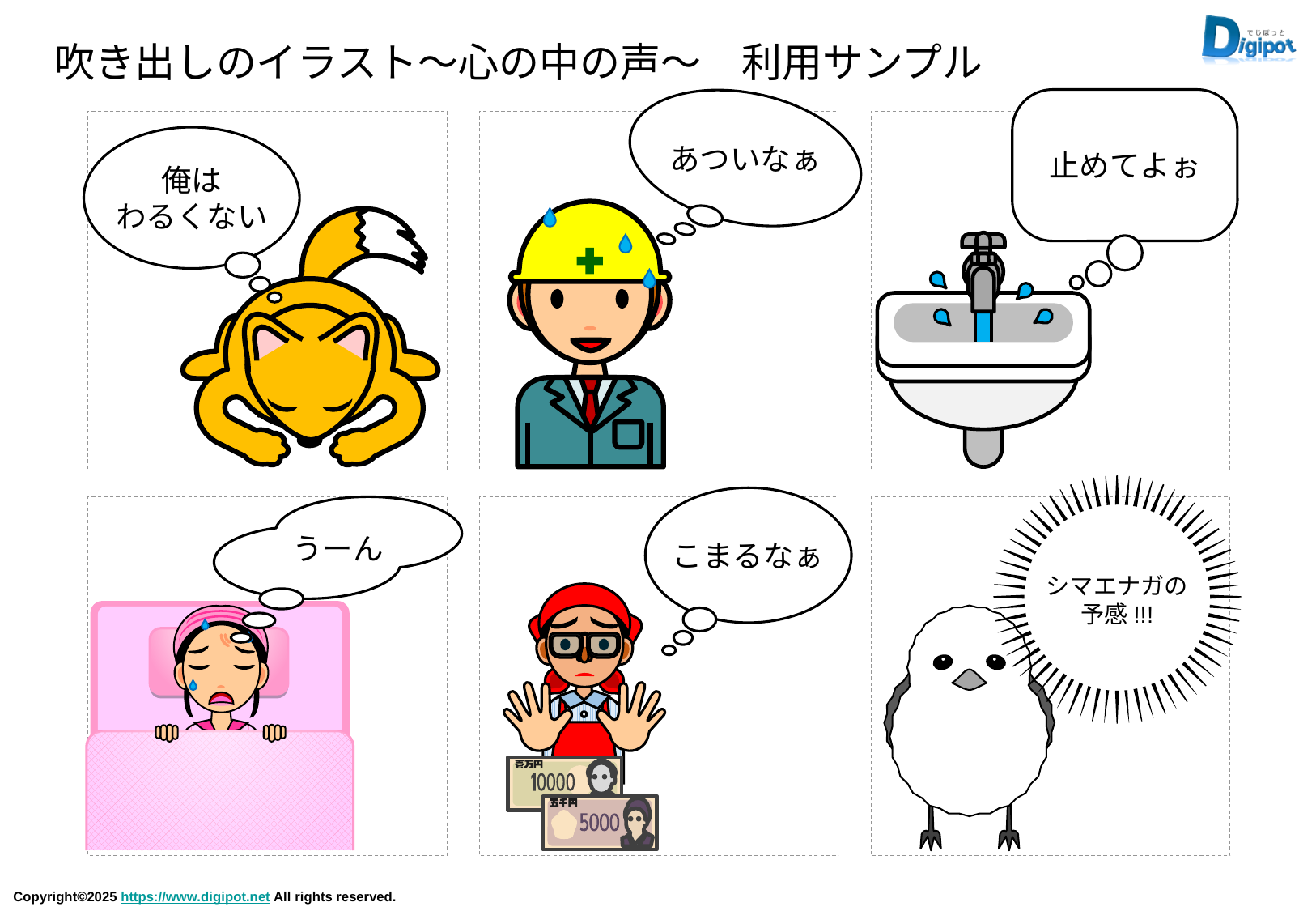

吹き出しのイラスト～心の中の声～　利用サンプル
止めてよぉ

あついなぁ

俺は
わるくない

シマエナガの
予感!!!
こまるなぁ

うーん